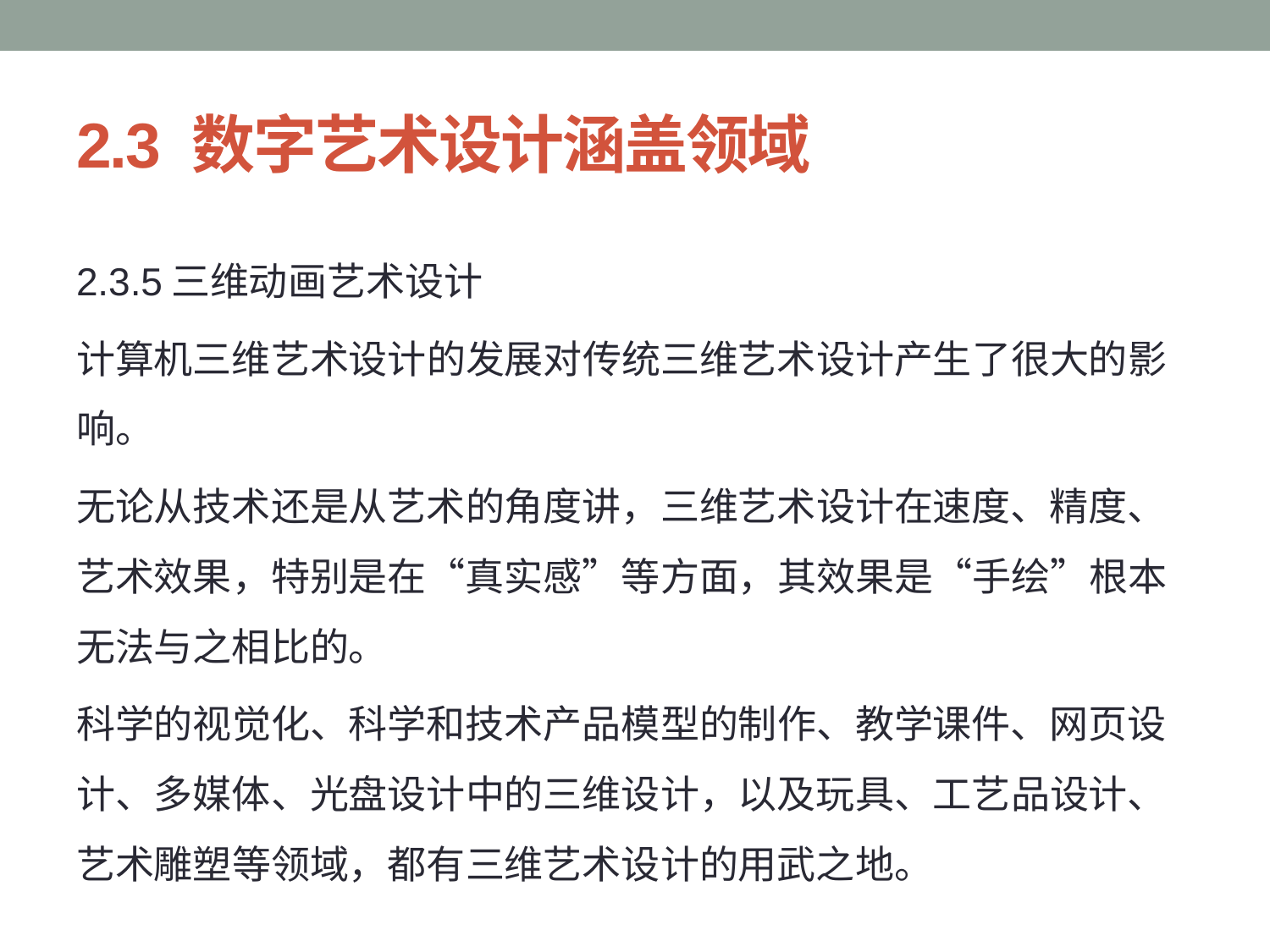

# 2.3 数字艺术设计涵盖领域
2.3.5三维动画艺术设计
计算机三维艺术设计的发展对传统三维艺术设计产生了很大的影响。
无论从技术还是从艺术的角度讲，三维艺术设计在速度、精度、艺术效果，特别是在“真实感”等方面，其效果是“手绘”根本无法与之相比的。
科学的视觉化、科学和技术产品模型的制作、教学课件、网页设计、多媒体、光盘设计中的三维设计，以及玩具、工艺品设计、艺术雕塑等领域，都有三维艺术设计的用武之地。